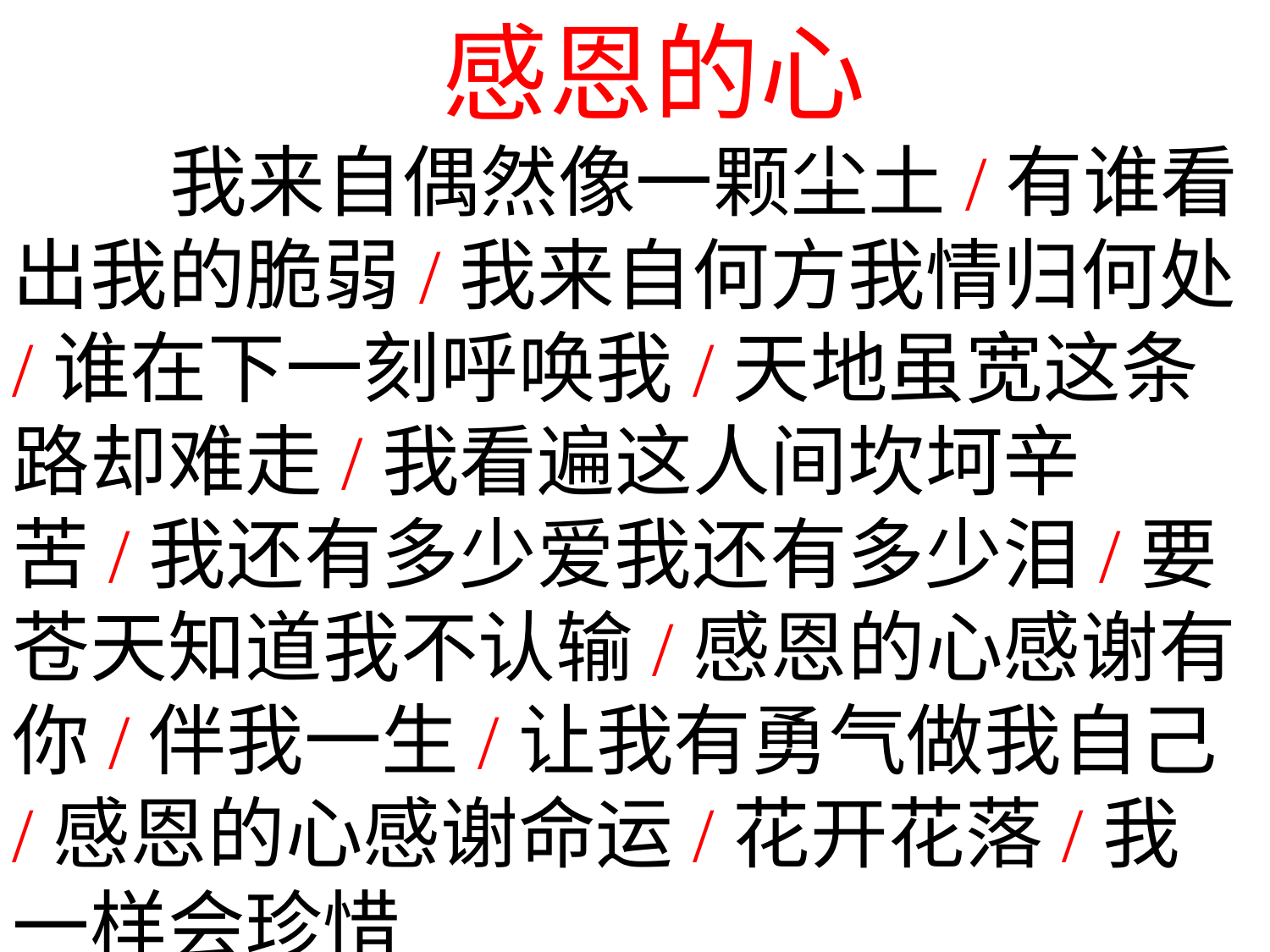

感恩的心
        我来自偶然像一颗尘土/有谁看出我的脆弱/我来自何方我情归何处/谁在下一刻呼唤我/天地虽宽这条路却难走/我看遍这人间坎坷辛苦/我还有多少爱我还有多少泪/要苍天知道我不认输/感恩的心感谢有你/伴我一生/让我有勇气做我自己/感恩的心感谢命运/花开花落/我一样会珍惜